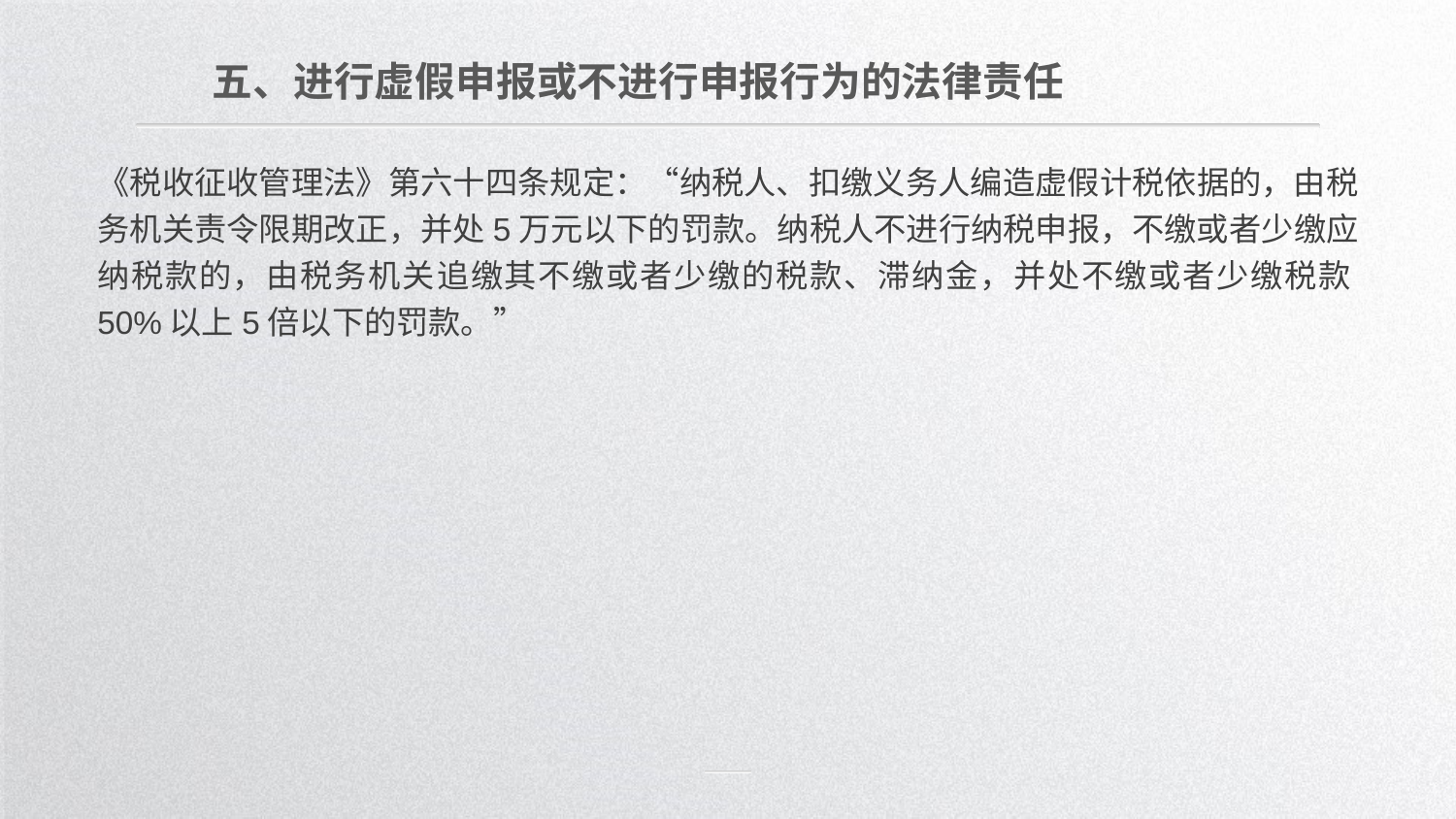

五、进行虚假申报或不进行申报行为的法律责任
《税收征收管理法》第六十四条规定：“纳税人、扣缴义务人编造虚假计税依据的，由税务机关责令限期改正，并处5万元以下的罚款。纳税人不进行纳税申报，不缴或者少缴应纳税款的，由税务机关追缴其不缴或者少缴的税款、滞纳金，并处不缴或者少缴税款50%以上5倍以下的罚款。”